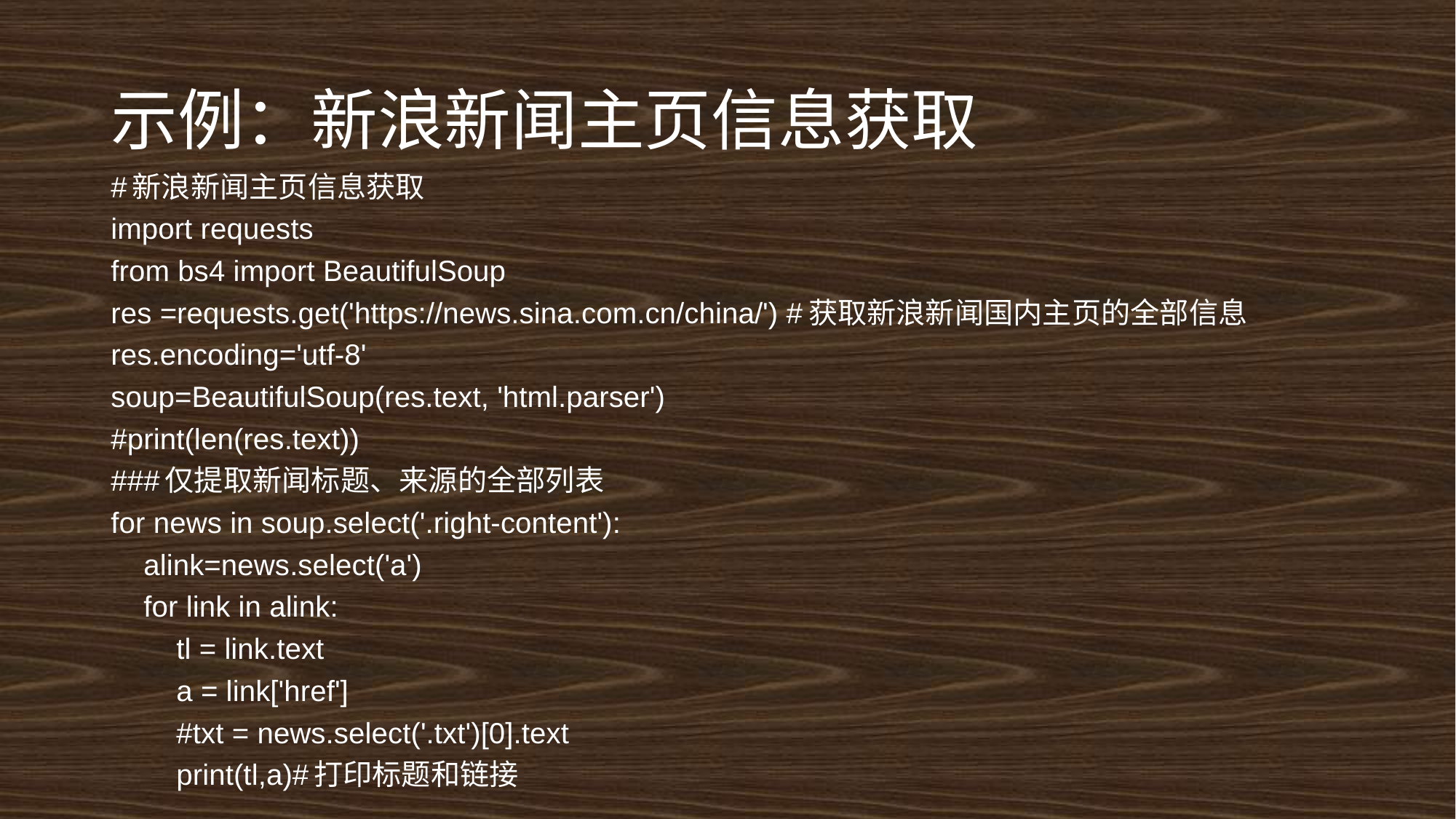

# 示例：新浪新闻主页信息获取
#新浪新闻主页信息获取
import requests
from bs4 import BeautifulSoup
res =requests.get('https://news.sina.com.cn/china/') #获取新浪新闻国内主页的全部信息
res.encoding='utf-8'
soup=BeautifulSoup(res.text, 'html.parser')
#print(len(res.text))
###仅提取新闻标题、来源的全部列表
for news in soup.select('.right-content'):
    alink=news.select('a')
    for link in alink:
        tl = link.text
        a = link['href']
        #txt = news.select('.txt')[0].text
        print(tl,a)#打印标题和链接